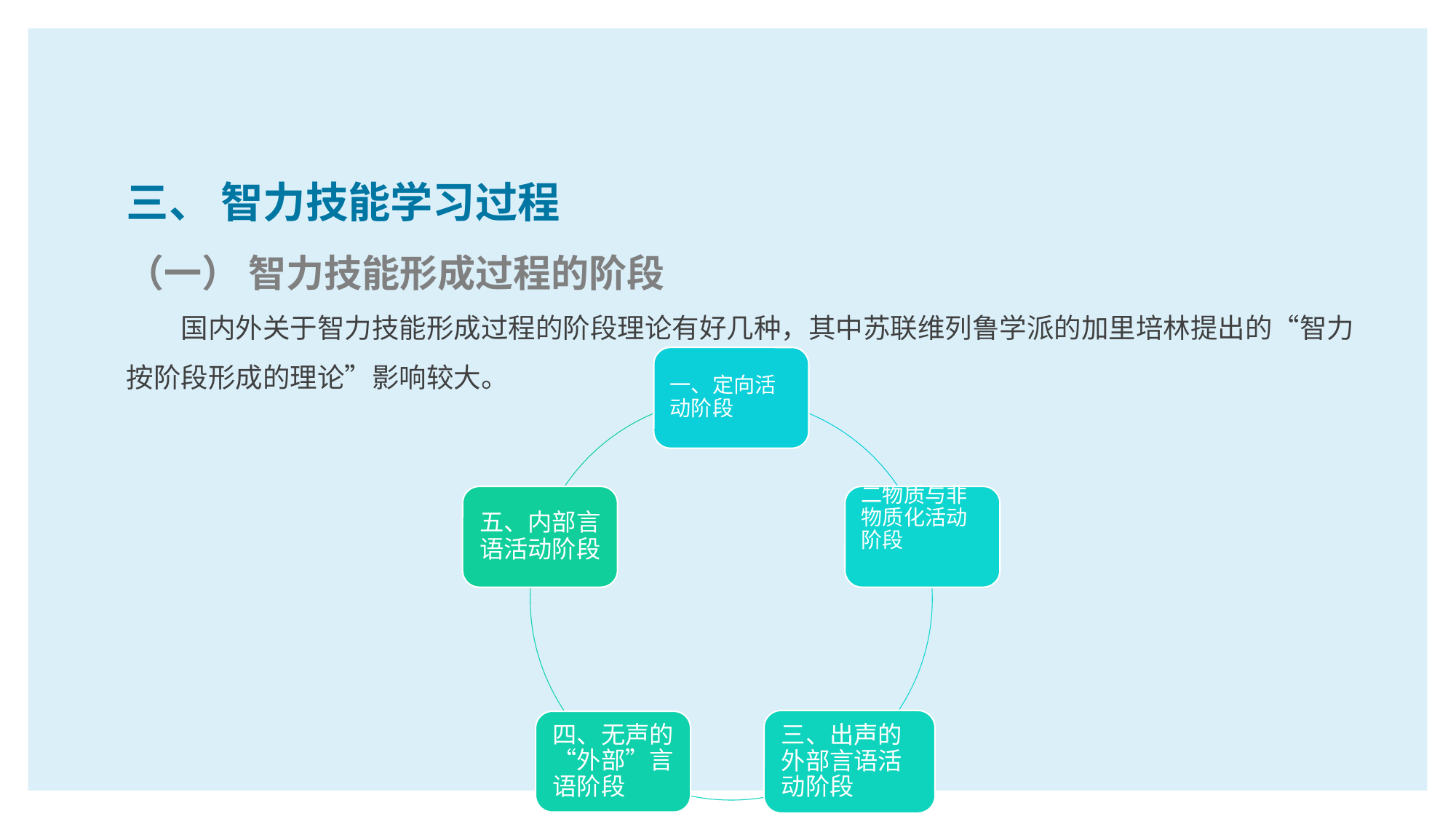

三、 智力技能学习过程
（一） 智力技能形成过程的阶段
国内外关于智力技能形成过程的阶段理论有好几种，其中苏联维列鲁学派的加里培林提出的“智力按阶段形成的理论”影响较大。
一、定向活动阶段
二物质与非物质化活动阶段

三、出声的外部言语活动阶段
四、无声的“外部”言语阶段
五、内部言语活动阶段